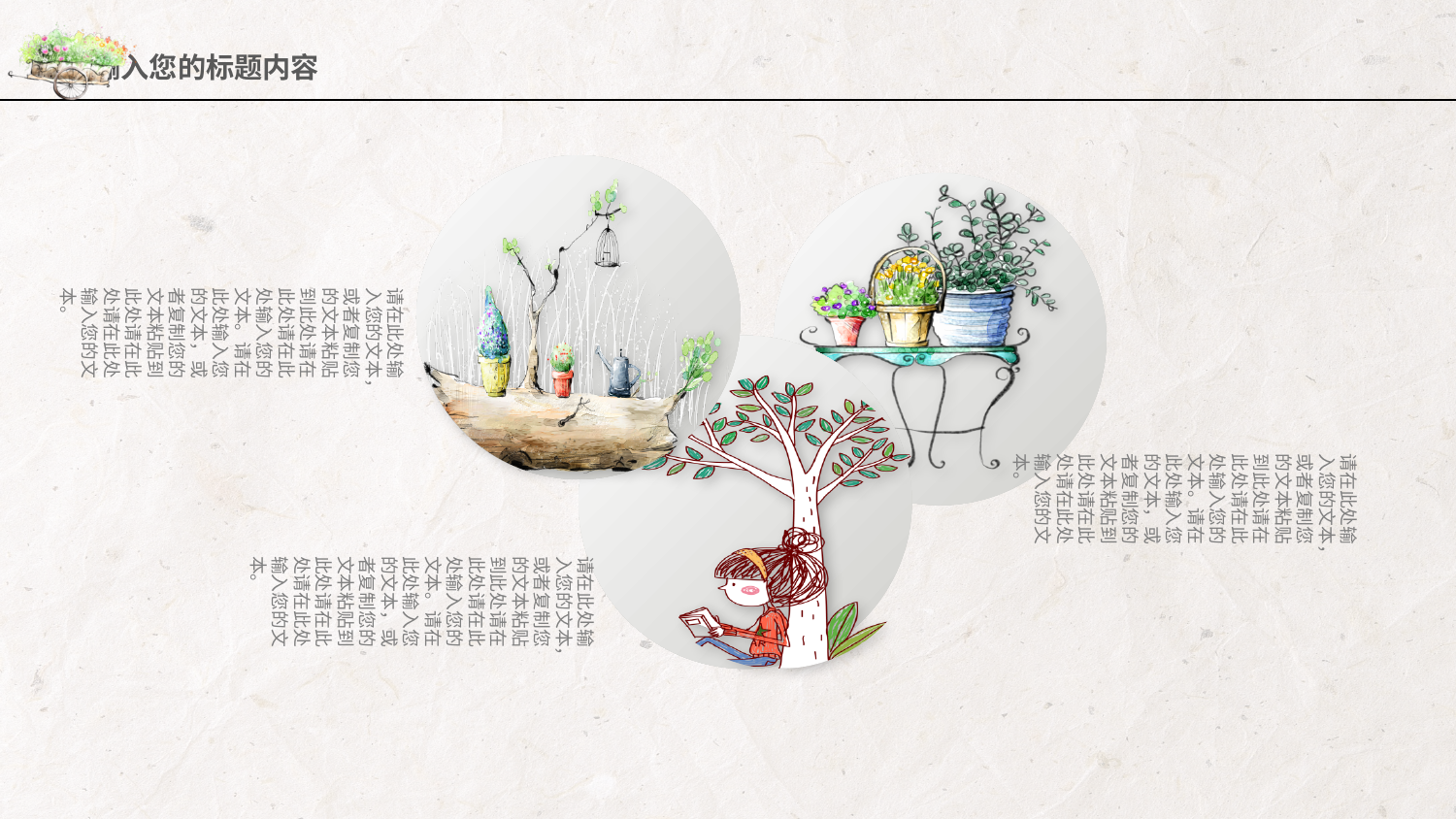

请在此处输入您的文本，或者复制您的文本粘贴到此处请在此处请在此处输入您的文本。请在此处输入您的文本，或者复制您的文本粘贴到此处请在此处请在此处输入您的文本。

请在此处输入您的文本，或者复制您的文本粘贴到此处请在此处请在此处输入您的文本。请在此处输入您的文本，或者复制您的文本粘贴到此处请在此处请在此处输入您的文本。

请在此处输入您的文本，或者复制您的文本粘贴到此处请在此处请在此处输入您的文本。请在此处输入您的文本，或者复制您的文本粘贴到此处请在此处请在此处输入您的文本。